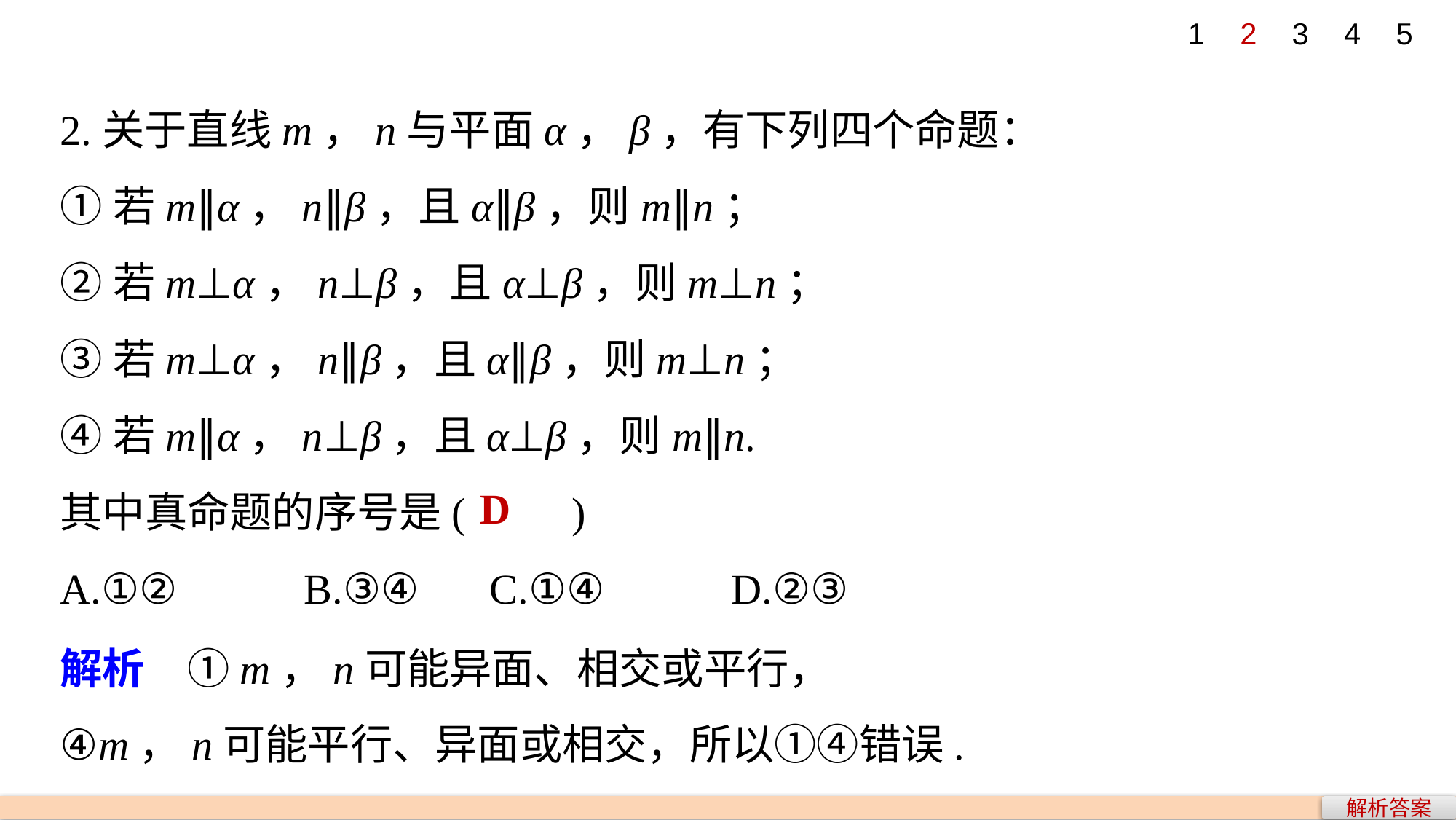

1
2
3
4
5
2.关于直线m，n与平面α，β，有下列四个命题：
①若m∥α，n∥β，且α∥β，则m∥n；
②若m⊥α，n⊥β，且α⊥β，则m⊥n；
③若m⊥α，n∥β，且α∥β，则m⊥n；
④若m∥α，n⊥β，且α⊥β，则m∥n.
其中真命题的序号是(　　)
A.①②            B.③④      C.①④            D.②③
D
解析　①m，n可能异面、相交或平行，
④m，n可能平行、异面或相交，所以①④错误.
解析答案